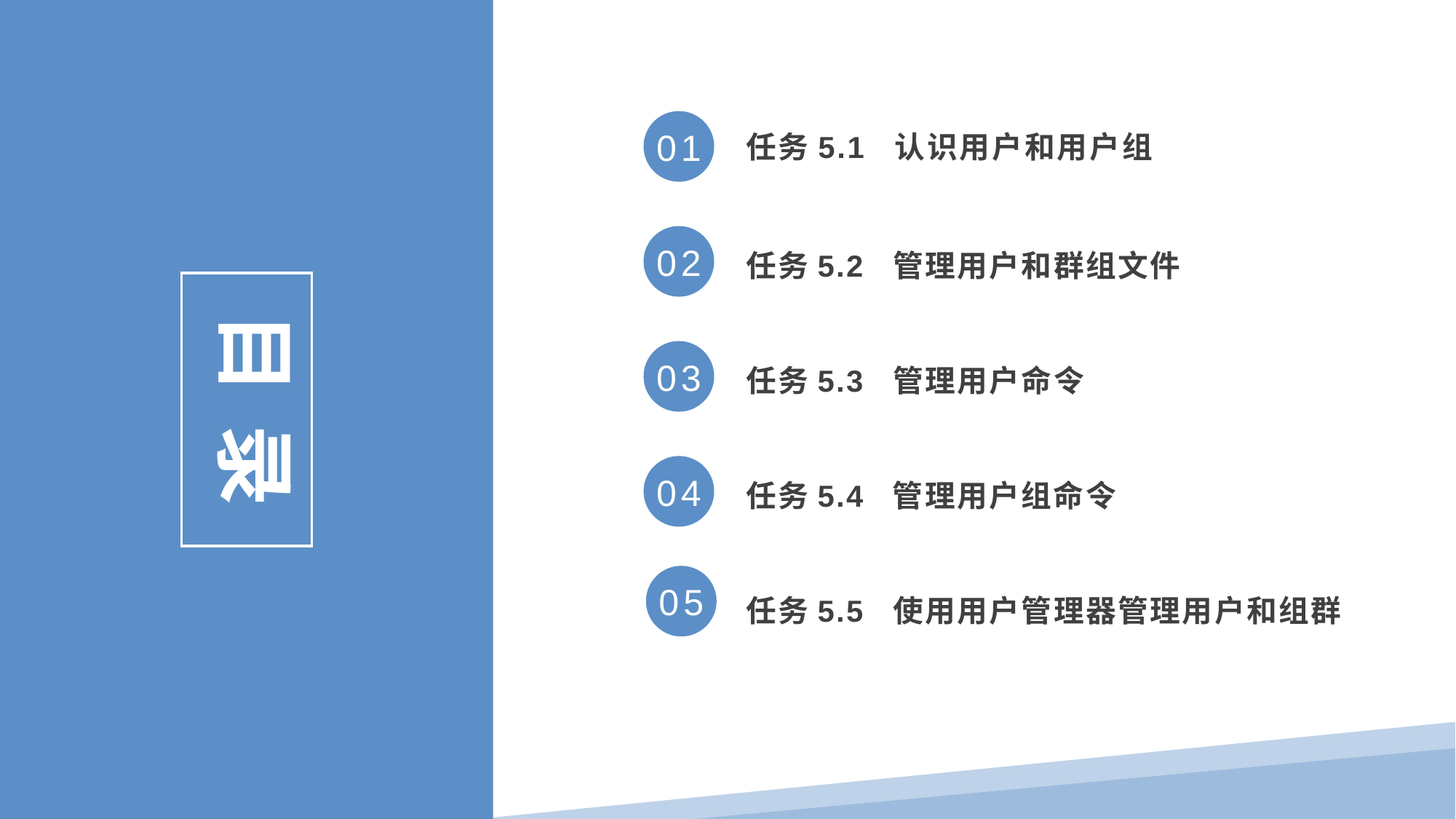

任务5.1  认识用户和用户组

01
任务5.2  管理用户和群组文件

02
目 录

任务5.3  管理用户命令

03
任务5.4  管理用户组命令

04
任务5.5  使用用户管理器管理用户和组群

05